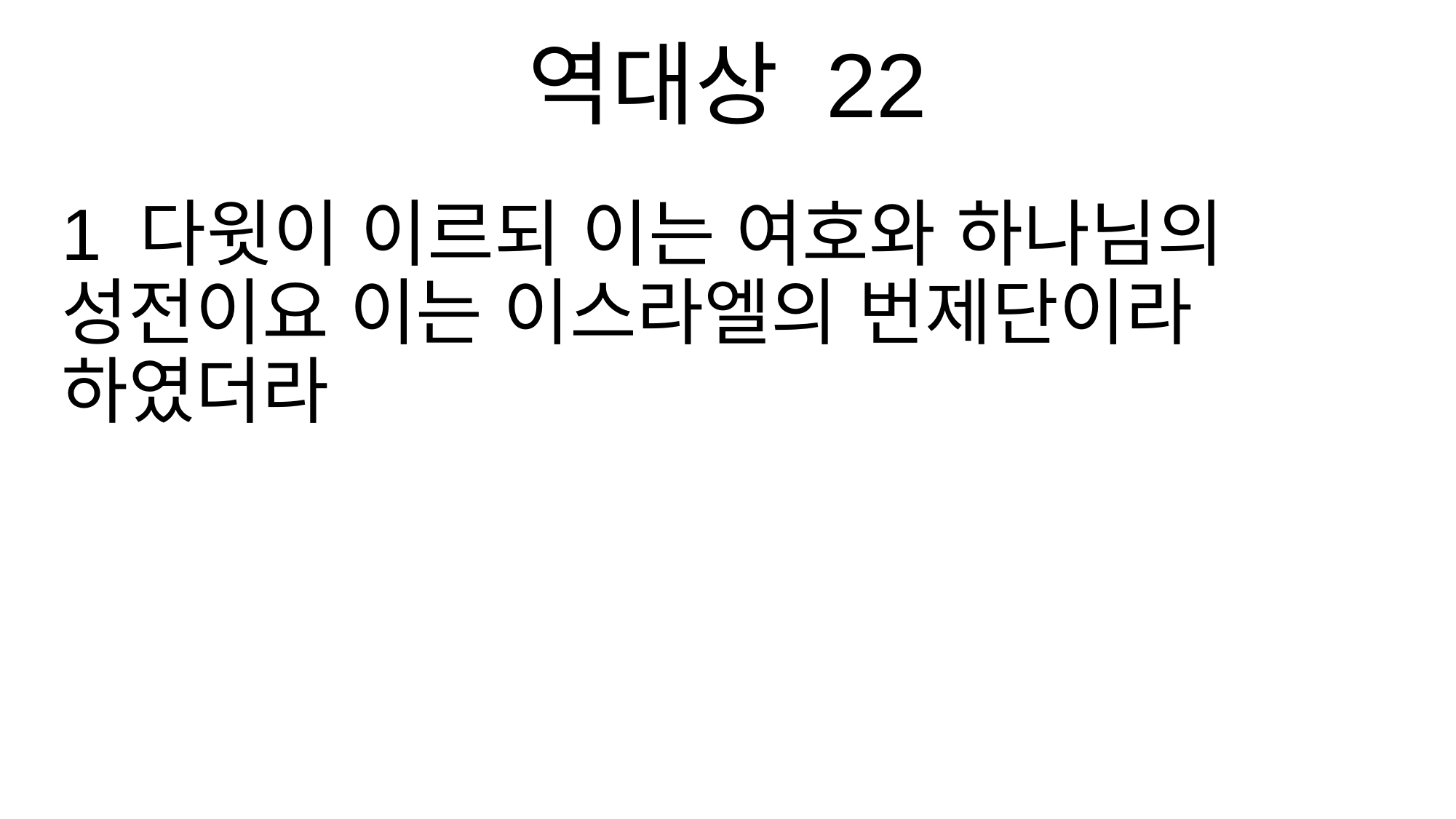

역대상 22
1 다윗이 이르되 이는 여호와 하나님의 성전이요 이는 이스라엘의 번제단이라 하였더라